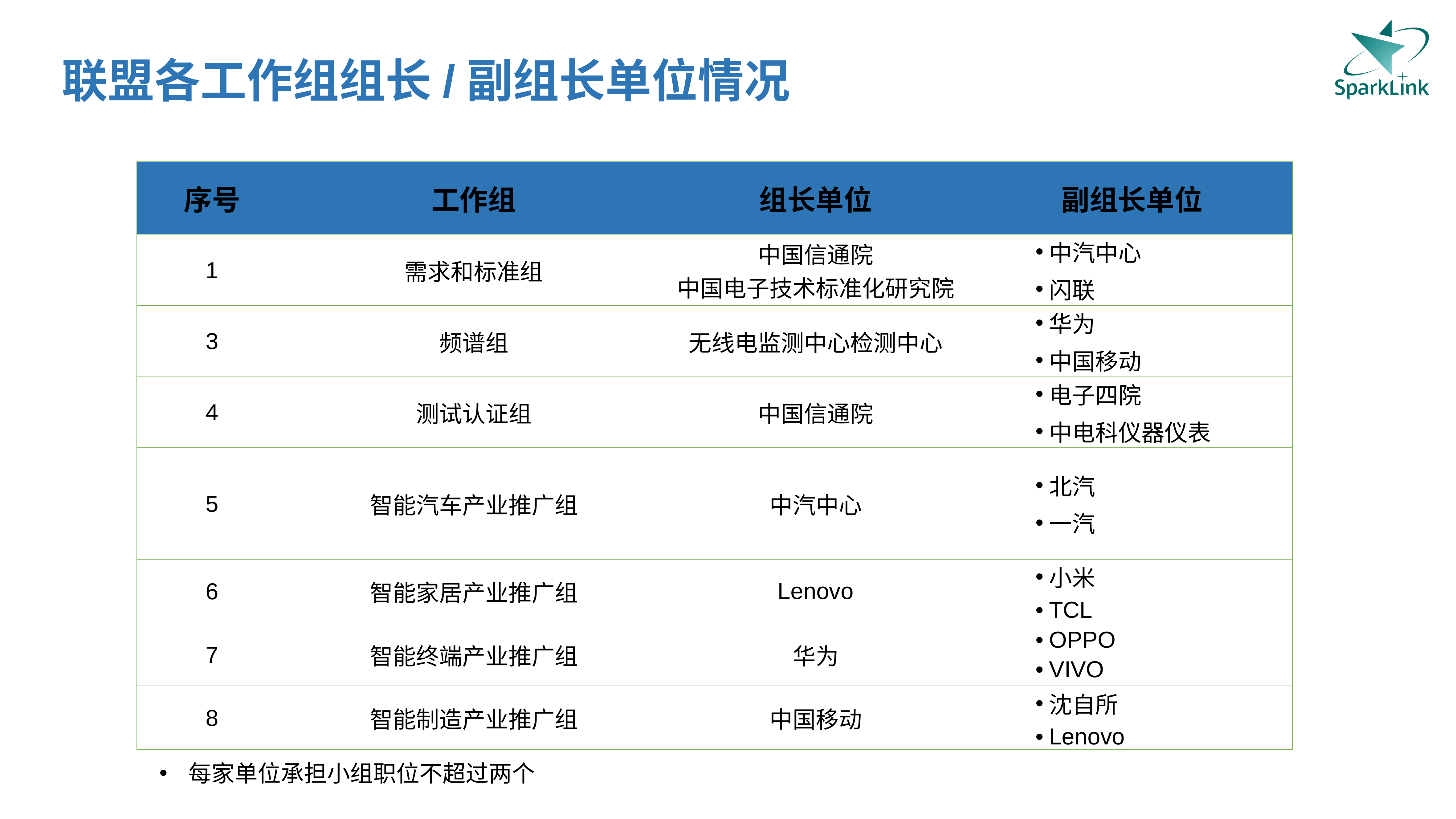

联盟各工作组组长/副组长单位情况
| 序号 | 工作组 | 组长单位 | 副组长单位 |
| --- | --- | --- | --- |
| 1 | 需求和标准组 | 中国信通院 中国电子技术标准化研究院 | 中汽中心 闪联 |
| 3 | 频谱组 | 无线电监测中心检测中心 | 华为 中国移动 |
| 4 | 测试认证组 | 中国信通院 | 电子四院 中电科仪器仪表 |
| 5 | 智能汽车产业推广组 | 中汽中心 | 北汽 一汽 |
| 6 | 智能家居产业推广组 | Lenovo | 小米 TCL |
| 7 | 智能终端产业推广组 | 华为 | OPPO VIVO |
| 8 | 智能制造产业推广组 | 中国移动 | 沈自所 Lenovo |
每家单位承担小组职位不超过两个